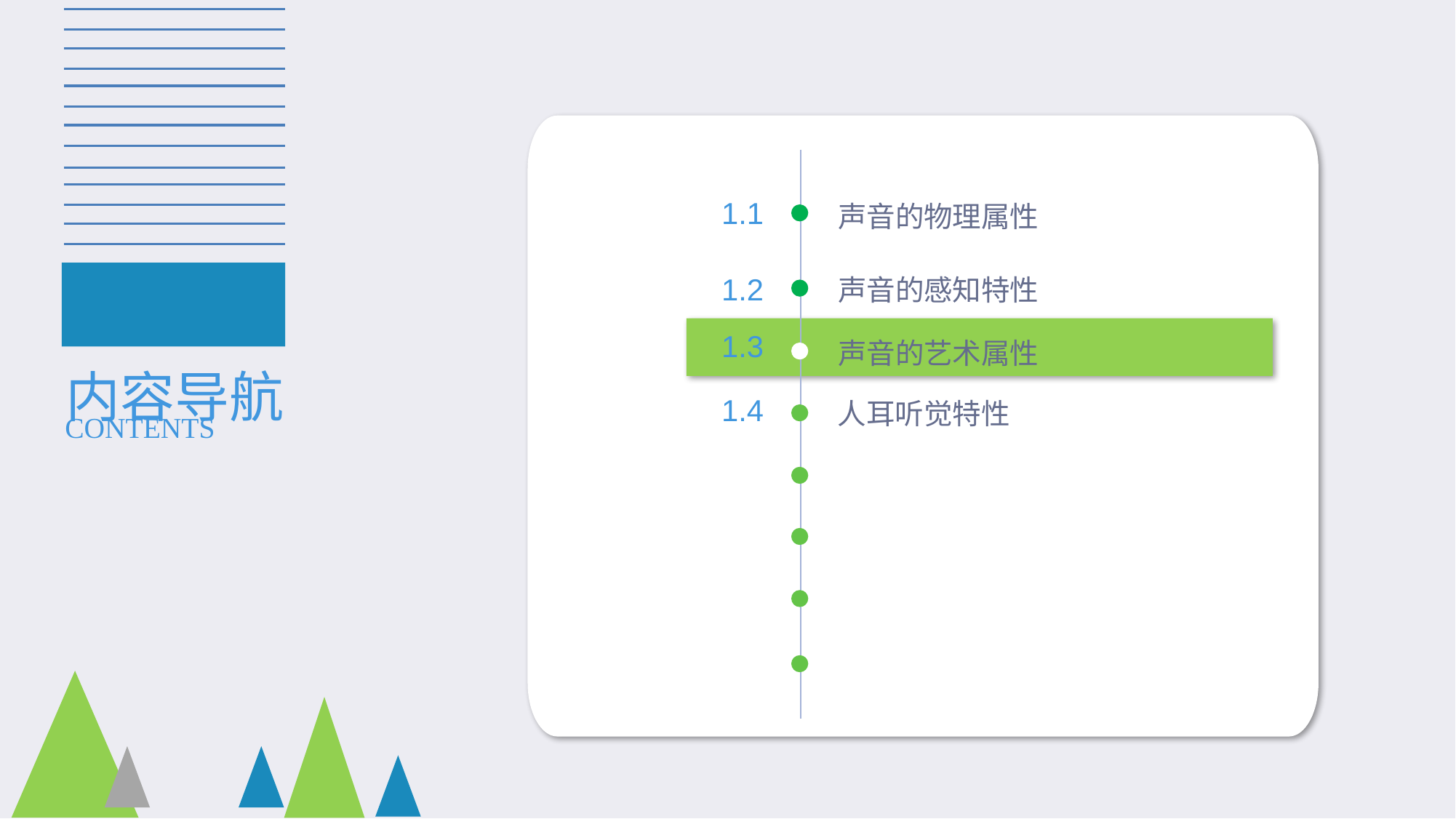

1.1
声音的物理属性

1.2
声音的感知特性

内容导航
1.3
声音的艺术属性

1.4
人耳听觉特性

CONTENTS